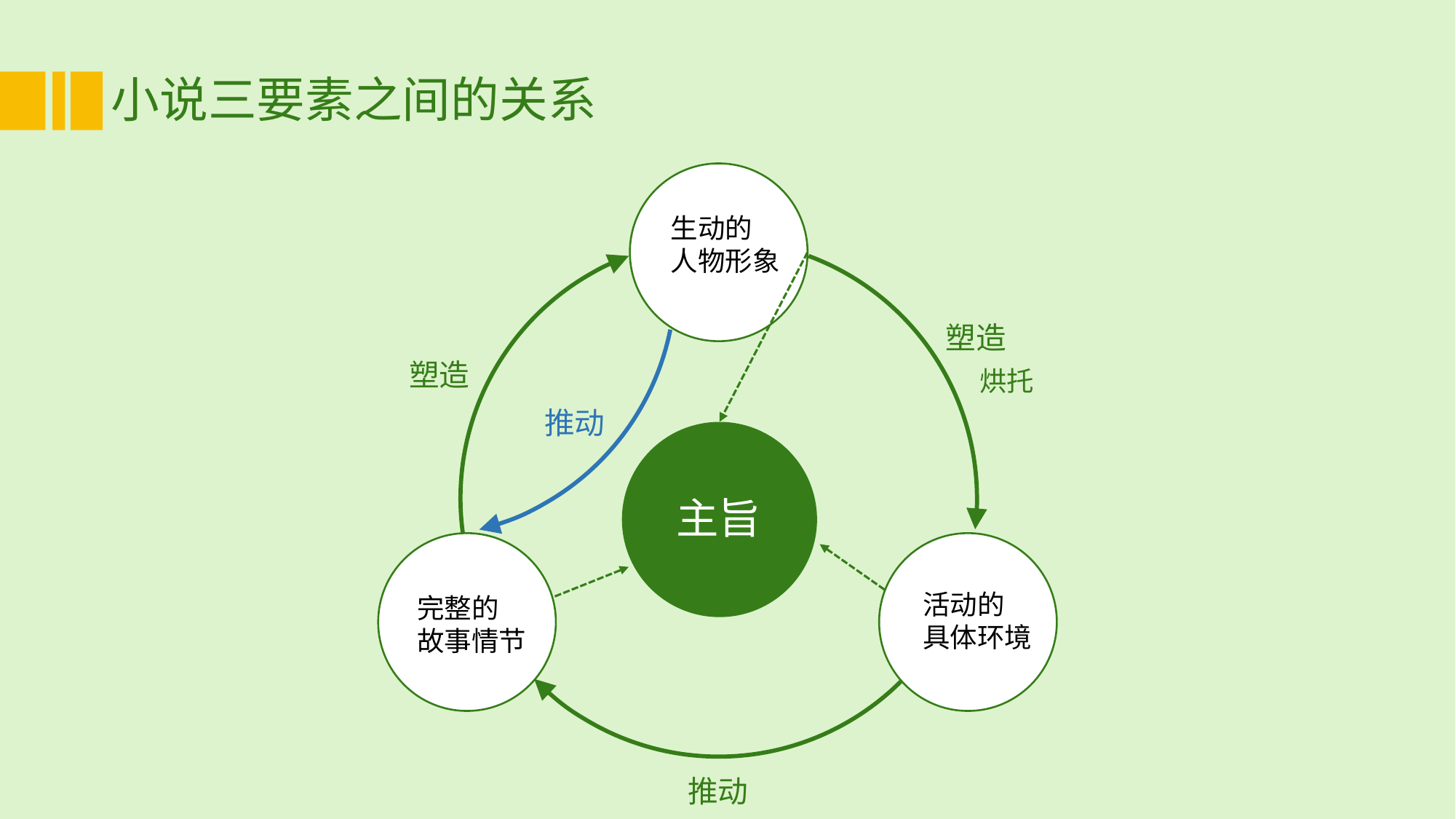

# 小说三要素之间的关系
生动的
人物形象
塑造
塑造
烘托
推动
主旨
活动的
具体环境
完整的
故事情节
推动